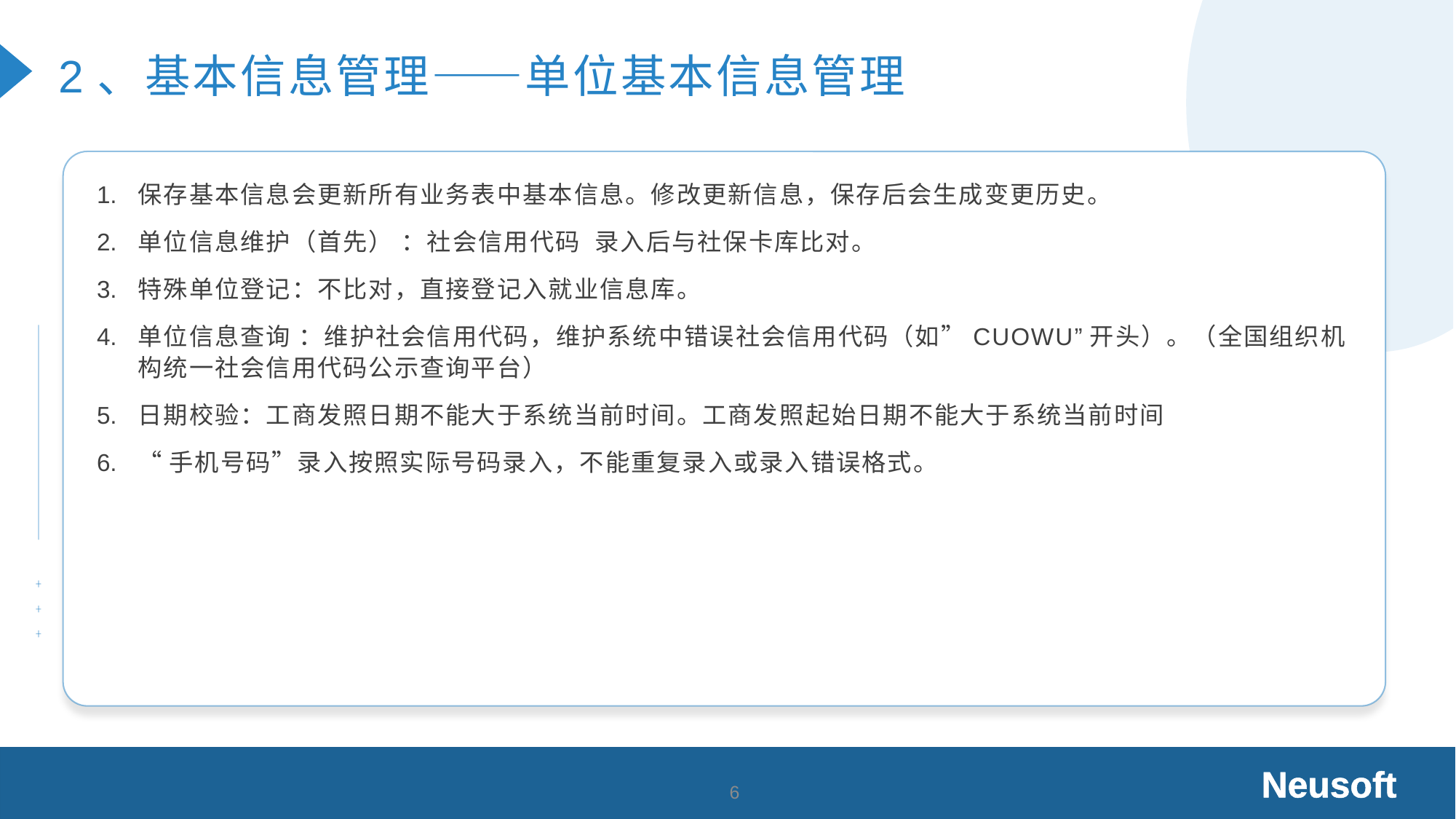

2、基本信息管理——单位基本信息管理

保存基本信息会更新所有业务表中基本信息。修改更新信息，保存后会生成变更历史。
单位信息维护（首先） ：社会信用代码  录入后与社保卡库比对。
特殊单位登记：不比对，直接登记入就业信息库。
单位信息查询 ：维护社会信用代码，维护系统中错误社会信用代码（如”CUOWU”开头）。（全国组织机构统一社会信用代码公示查询平台）
日期校验：工商发照日期不能大于系统当前时间。工商发照起始日期不能大于系统当前时间
“手机号码”录入按照实际号码录入，不能重复录入或录入错误格式。

6

Neusoft
6